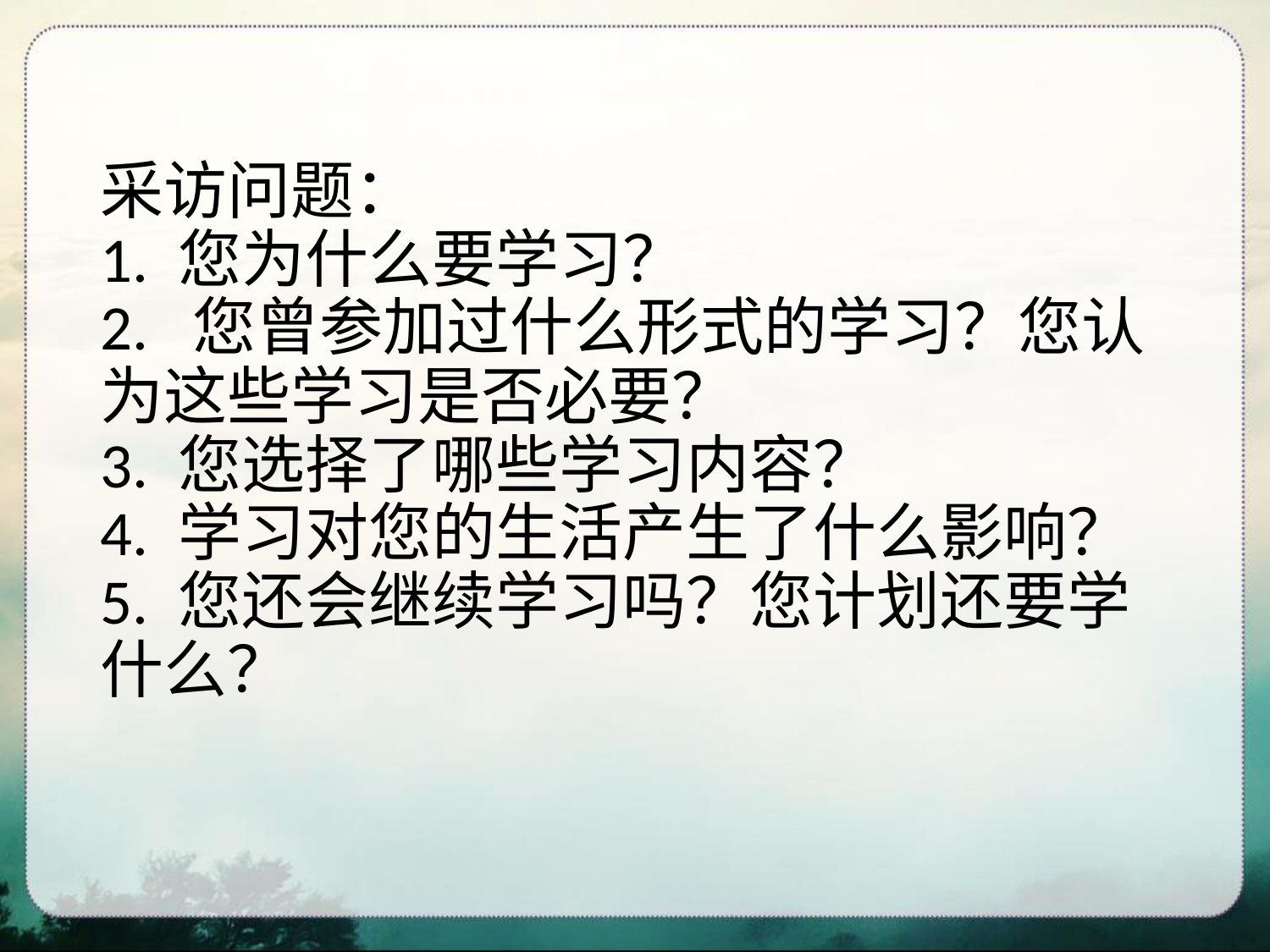

# 采访问题： 1. 您为什么要学习？ 2.  您曾参加过什么形式的学习？您认为这些学习是否必要？ 3. 您选择了哪些学习内容？ 4. 学习对您的生活产生了什么影响？ 5. 您还会继续学习吗？您计划还要学什么？